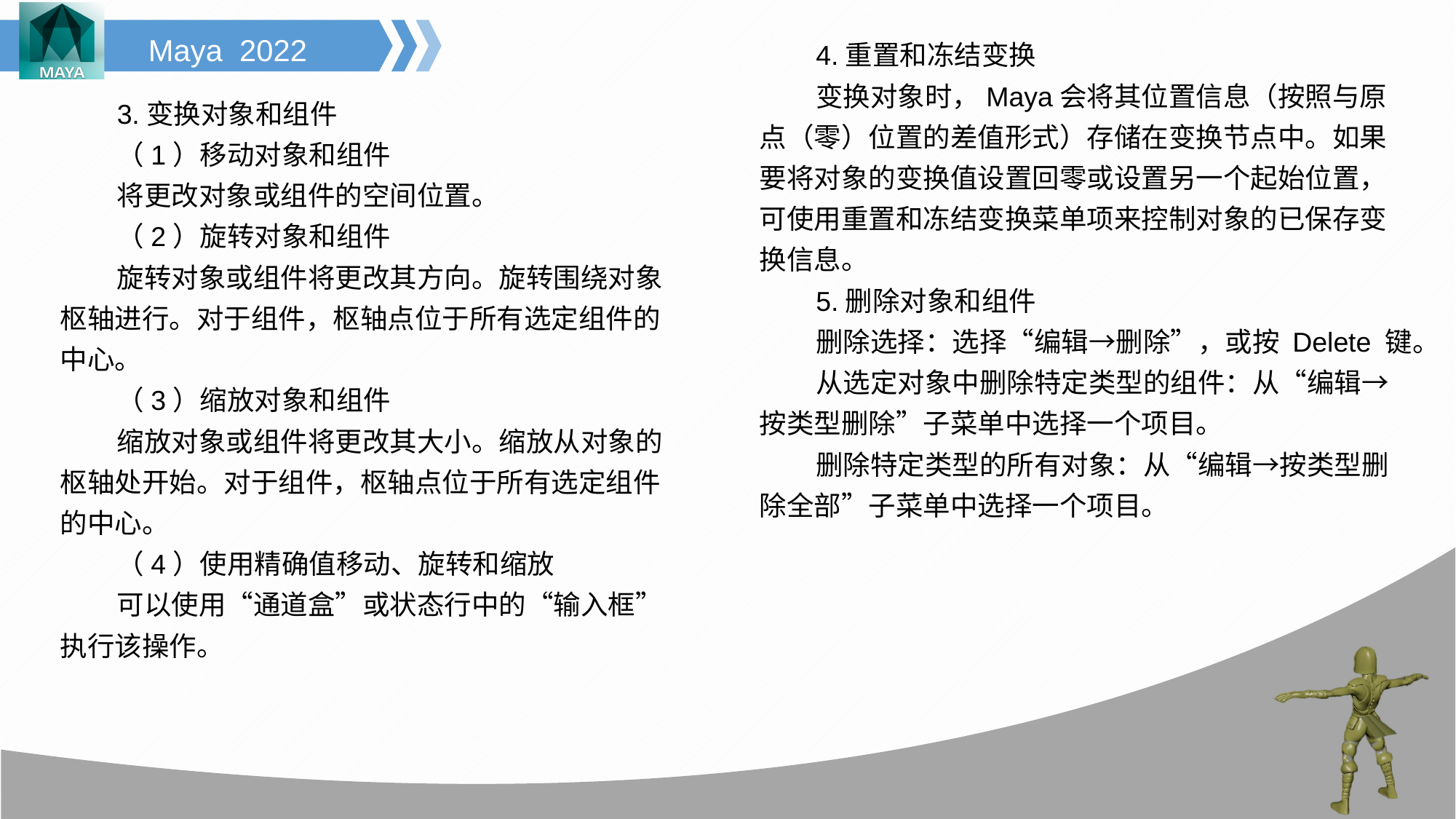

4.重置和冻结变换
变换对象时，Maya会将其位置信息（按照与原点（零）位置的差值形式）存储在变换节点中。如果要将对象的变换值设置回零或设置另一个起始位置，可使用重置和冻结变换菜单项来控制对象的已保存变换信息。
5.删除对象和组件
删除选择：选择“编辑→删除”，或按 Delete 键。
从选定对象中删除特定类型的组件：从“编辑→按类型删除”子菜单中选择一个项目。
删除特定类型的所有对象：从“编辑→按类型删除全部”子菜单中选择一个项目。
3.变换对象和组件
（1）移动对象和组件
将更改对象或组件的空间位置。
（2）旋转对象和组件
旋转对象或组件将更改其方向。旋转围绕对象枢轴进行。对于组件，枢轴点位于所有选定组件的中心。
（3）缩放对象和组件
缩放对象或组件将更改其大小。缩放从对象的枢轴处开始。对于组件，枢轴点位于所有选定组件的中心。
（4）使用精确值移动、旋转和缩放
可以使用“通道盒”或状态行中的“输入框”执行该操作。